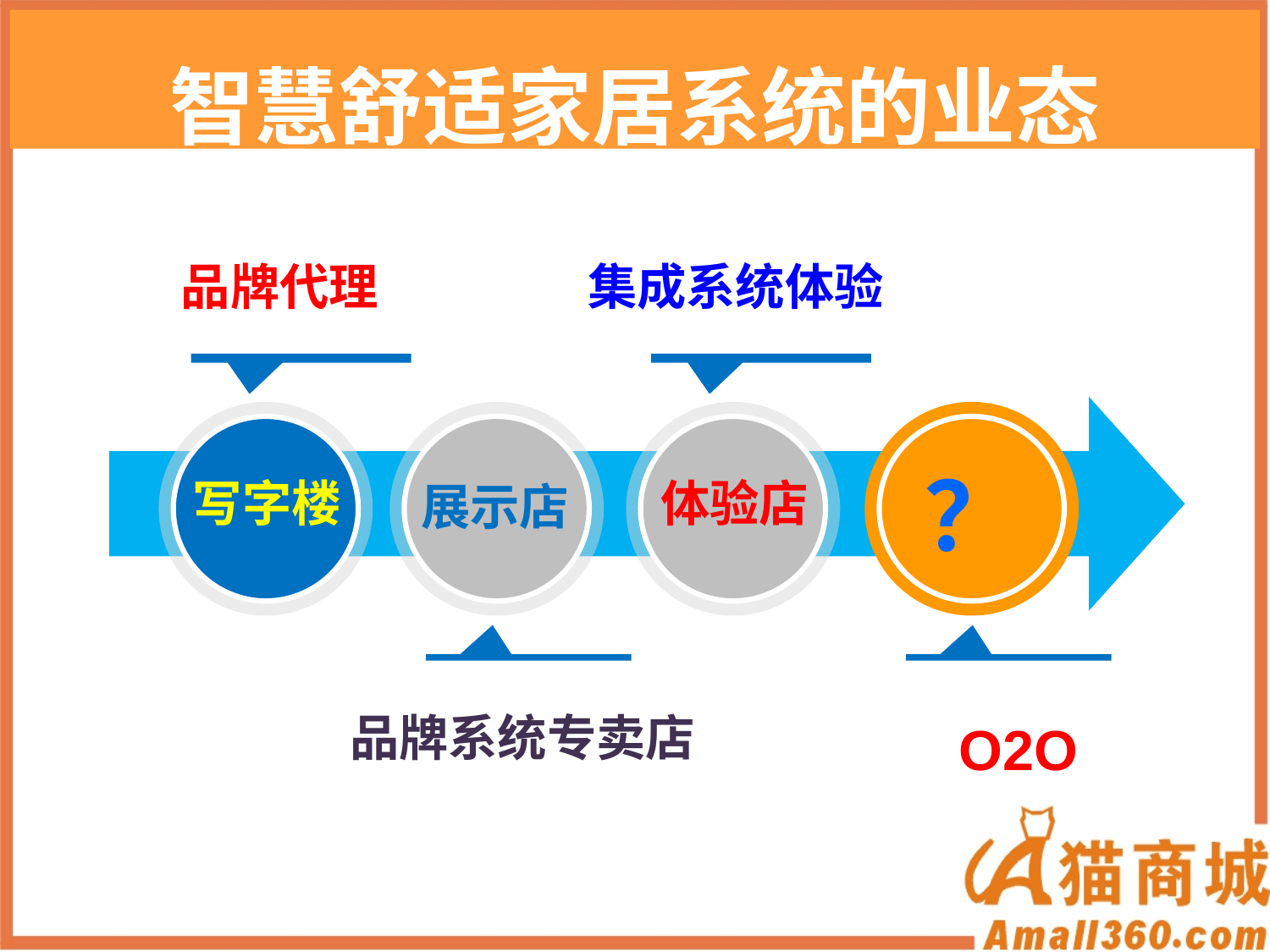

智慧舒适家居系统的业态

品牌代理
集成系统体验

写字楼

展示店

体验店

？

品牌系统专卖店
   O2O